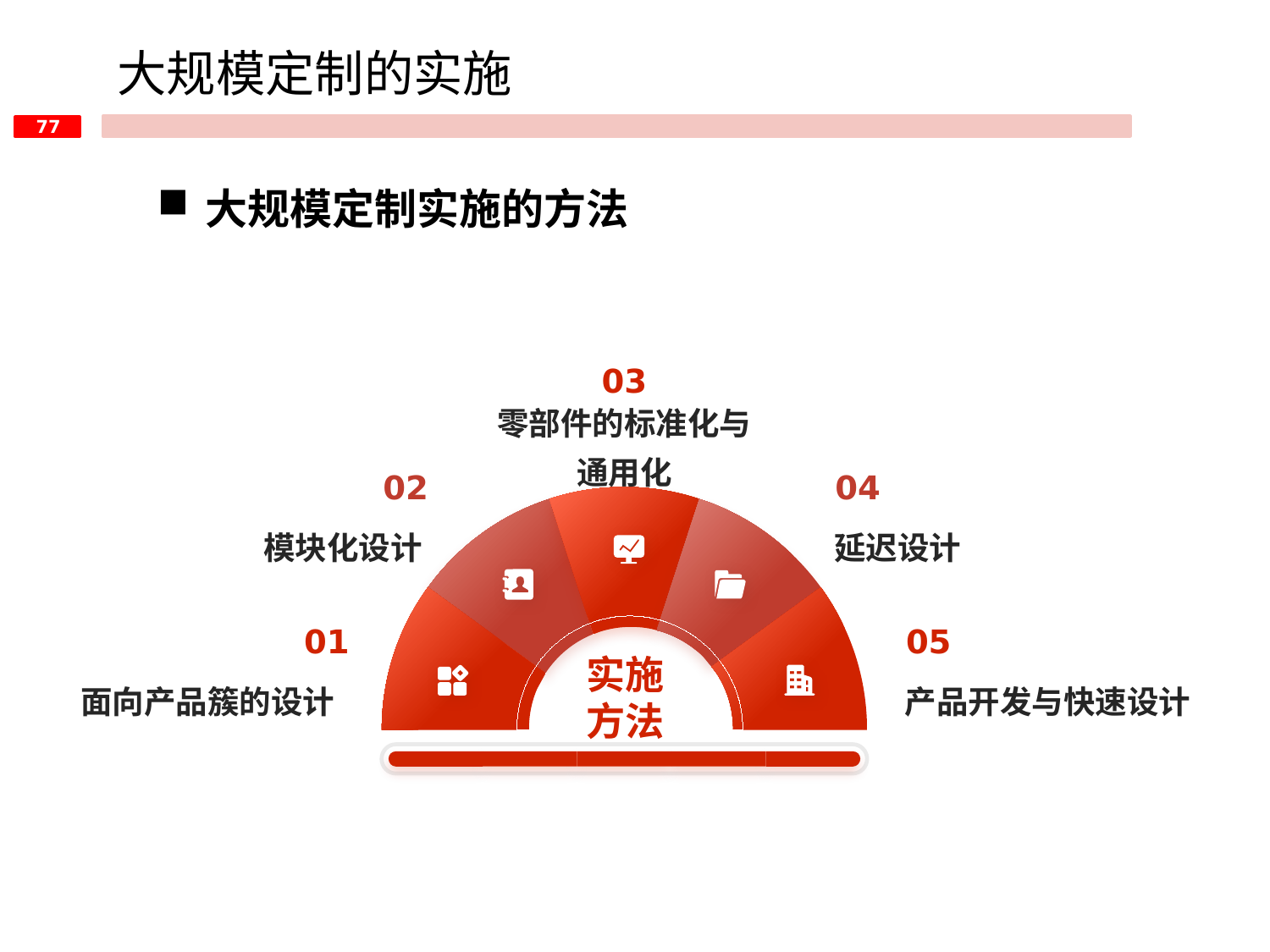

大规模定制的实施
77
大规模定制实施的方法
03
零部件的标准化与通用化
02
04

模块化设计
延迟设计

01
05

实施
方法
面向产品簇的设计
产品开发与快速设计